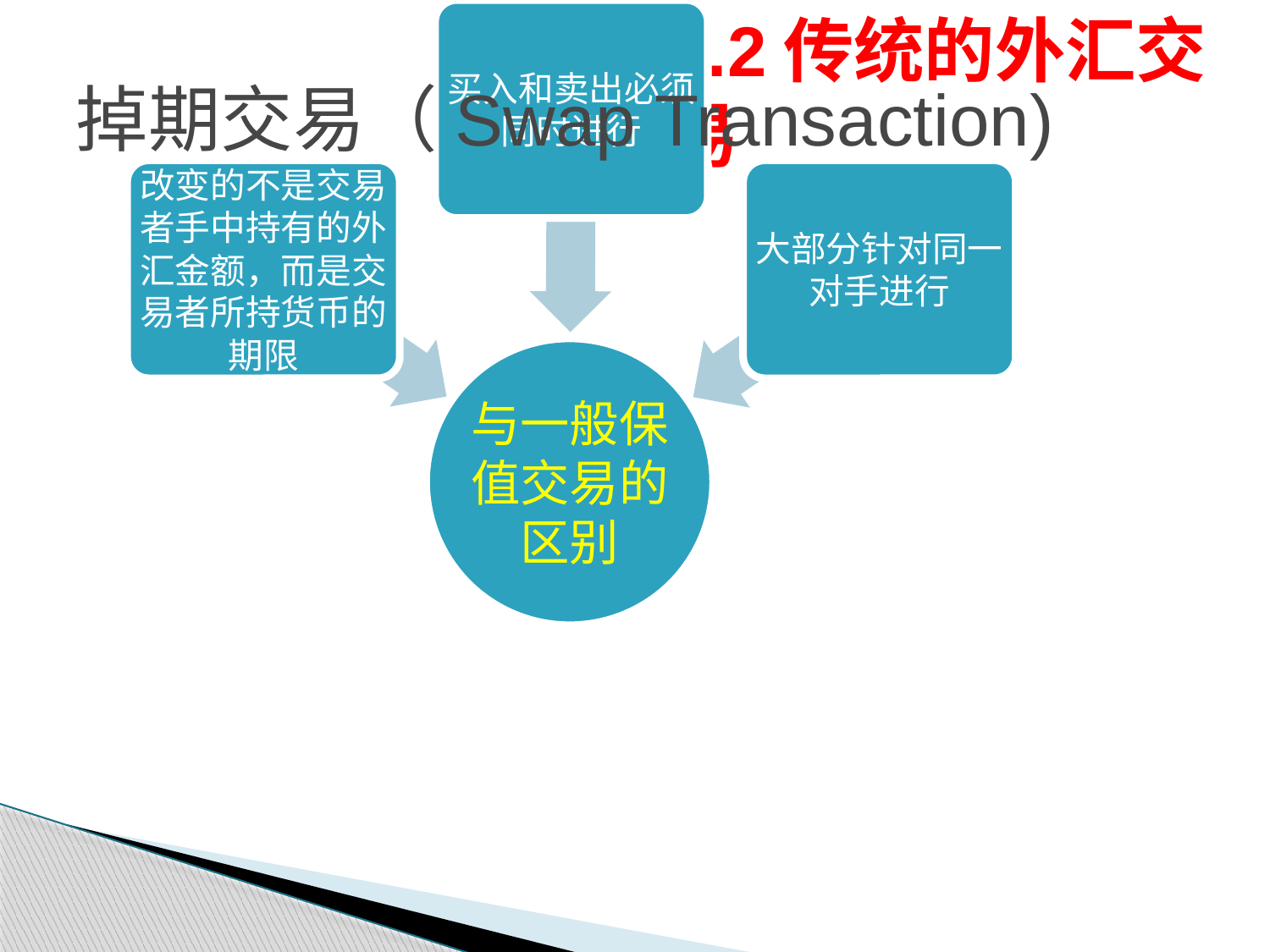

# 掉期交易（Swap Transaction)
与一般保值交易的区别
改变的不是交易者手中持有的外汇金额，而是交易者所持货币的期限
买入和卖出必须同时进行
大部分针对同一对手进行